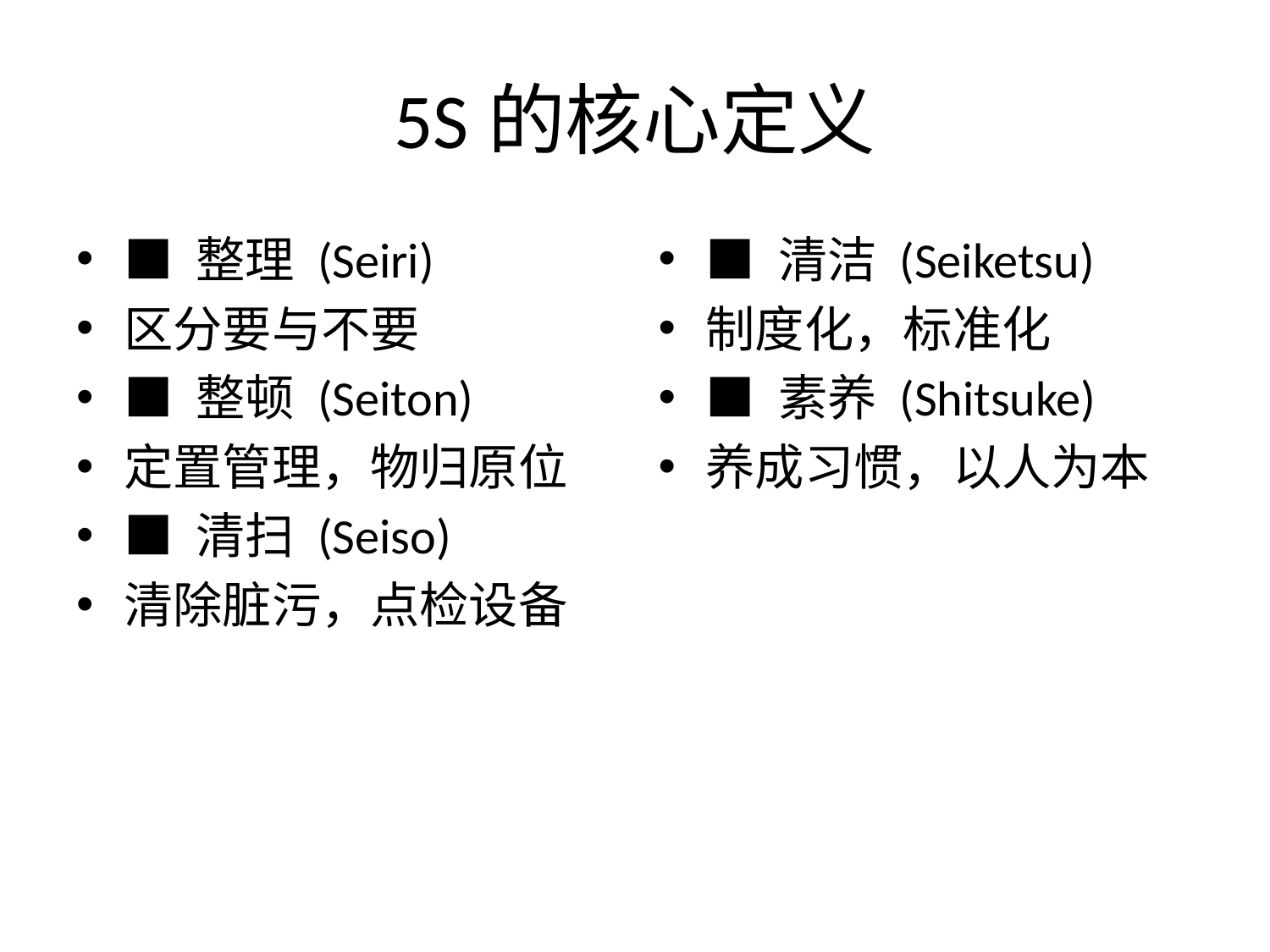

# 5S的核心定义
■ 整理 (Seiri)
区分要与不要
■ 整顿 (Seiton)
定置管理，物归原位
■ 清扫 (Seiso)
清除脏污，点检设备
■ 清洁 (Seiketsu)
制度化，标准化
■ 素养 (Shitsuke)
养成习惯，以人为本